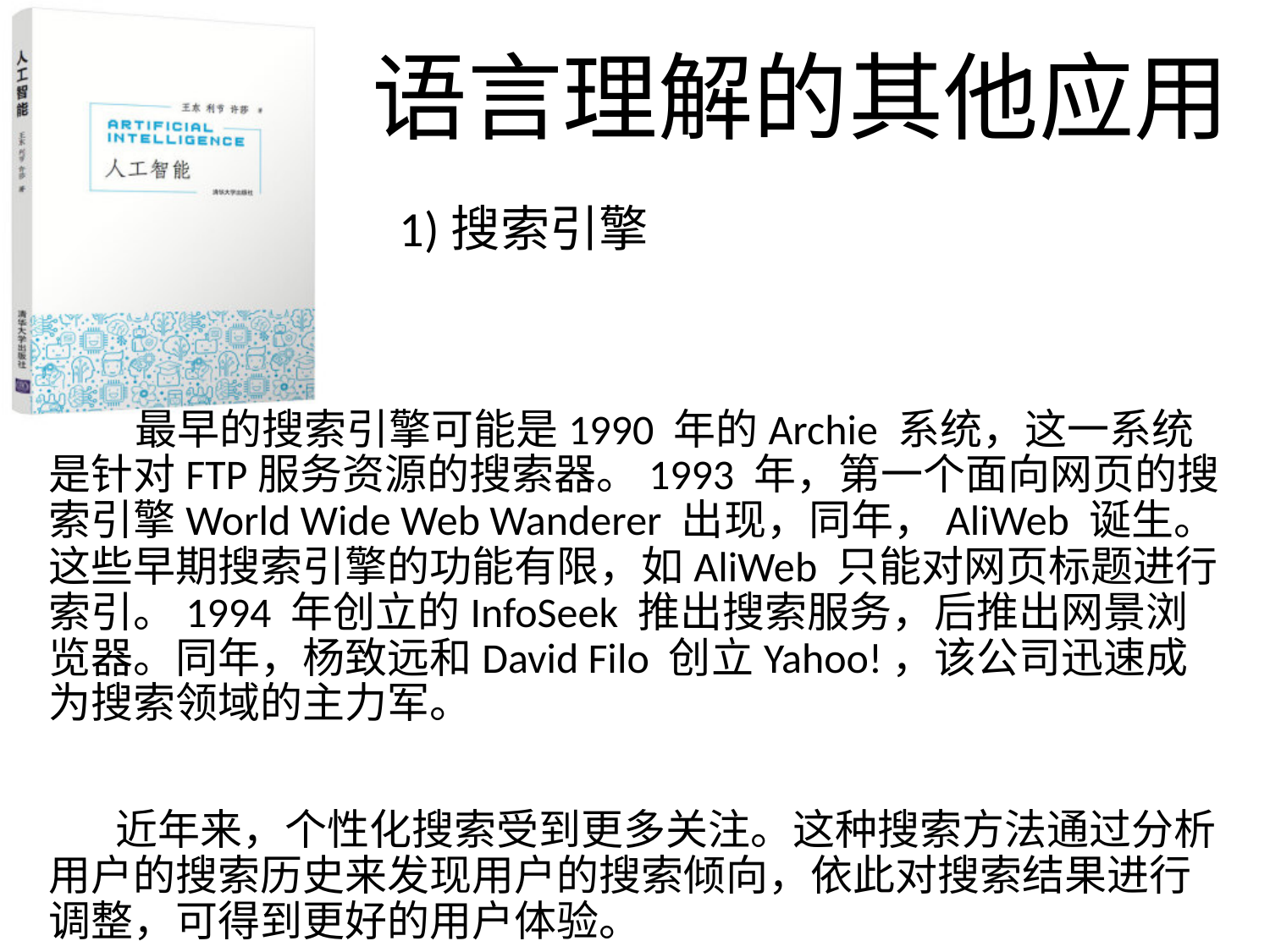

语言理解的其他应用
1)搜索引擎
        最早的搜索引擎可能是1990 年的Archie 系统，这一系统是针对FTP服务资源的搜索器。1993 年，第一个面向网页的搜索引擎World Wide Web Wanderer 出现，同年，AliWeb 诞生。这些早期搜索引擎的功能有限，如AliWeb 只能对网页标题进行索引。1994 年创立的InfoSeek 推出搜索服务，后推出网景浏览器。同年，杨致远和David Filo 创立Yahoo!，该公司迅速成为搜索领域的主力军。

      近年来，个性化搜索受到更多关注。这种搜索方法通过分析用户的搜索历史来发现用户的搜索倾向，依此对搜索结果进行调整，可得到更好的用户体验。